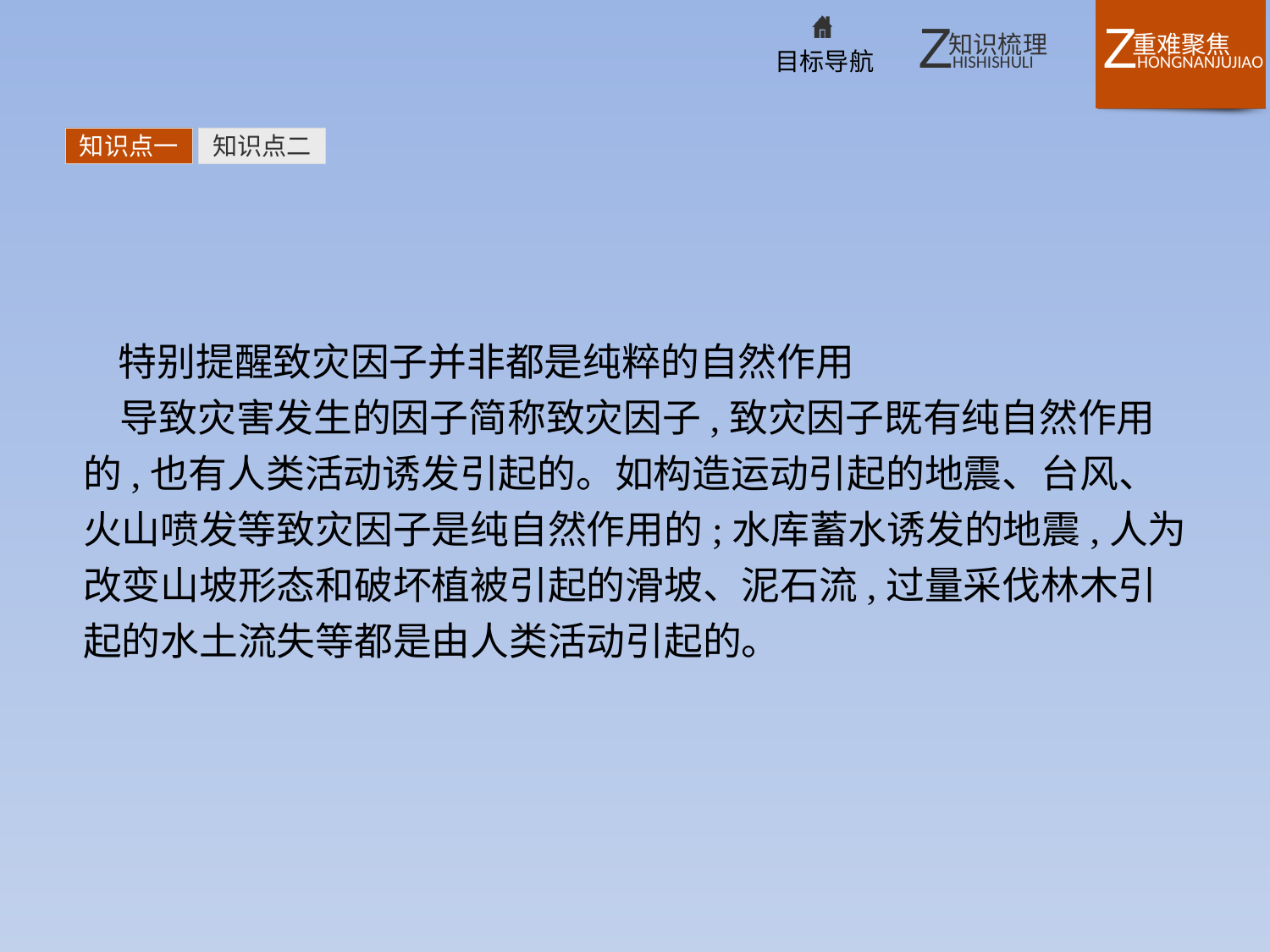

知识点一
知识点二
特别提醒致灾因子并非都是纯粹的自然作用
导致灾害发生的因子简称致灾因子,致灾因子既有纯自然作用的,也有人类活动诱发引起的。如构造运动引起的地震、台风、火山喷发等致灾因子是纯自然作用的;水库蓄水诱发的地震,人为改变山坡形态和破坏植被引起的滑坡、泥石流,过量采伐林木引起的水土流失等都是由人类活动引起的。